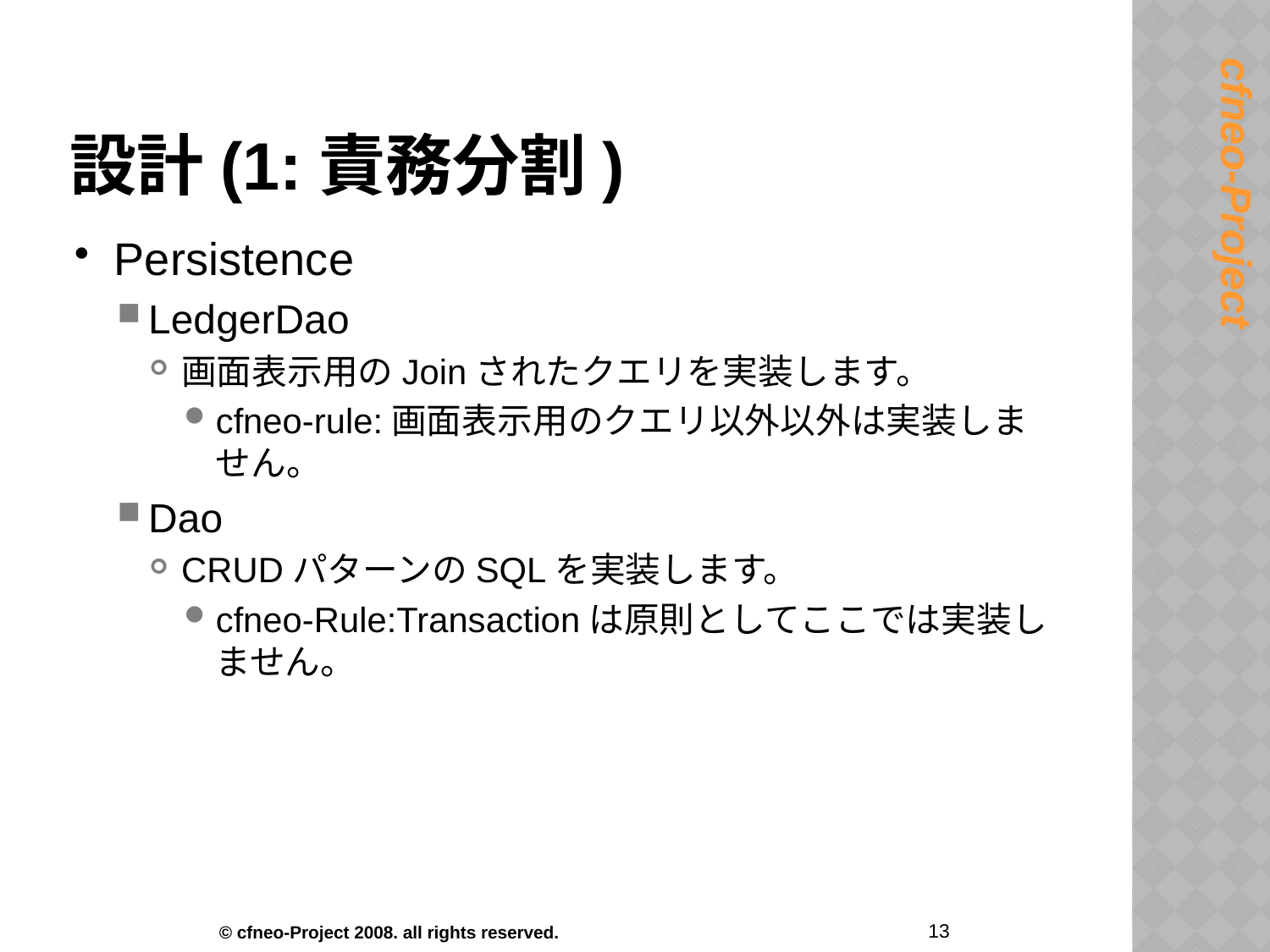

# 設計(1:責務分割)
Persistence
LedgerDao
画面表示用のJoinされたクエリを実装します。
cfneo-rule:画面表示用のクエリ以外以外は実装しません。
Dao
CRUDパターンのSQLを実装します。
cfneo-Rule:Transactionは原則としてここでは実装しません。
13
© cfneo-Project 2008. all rights reserved.